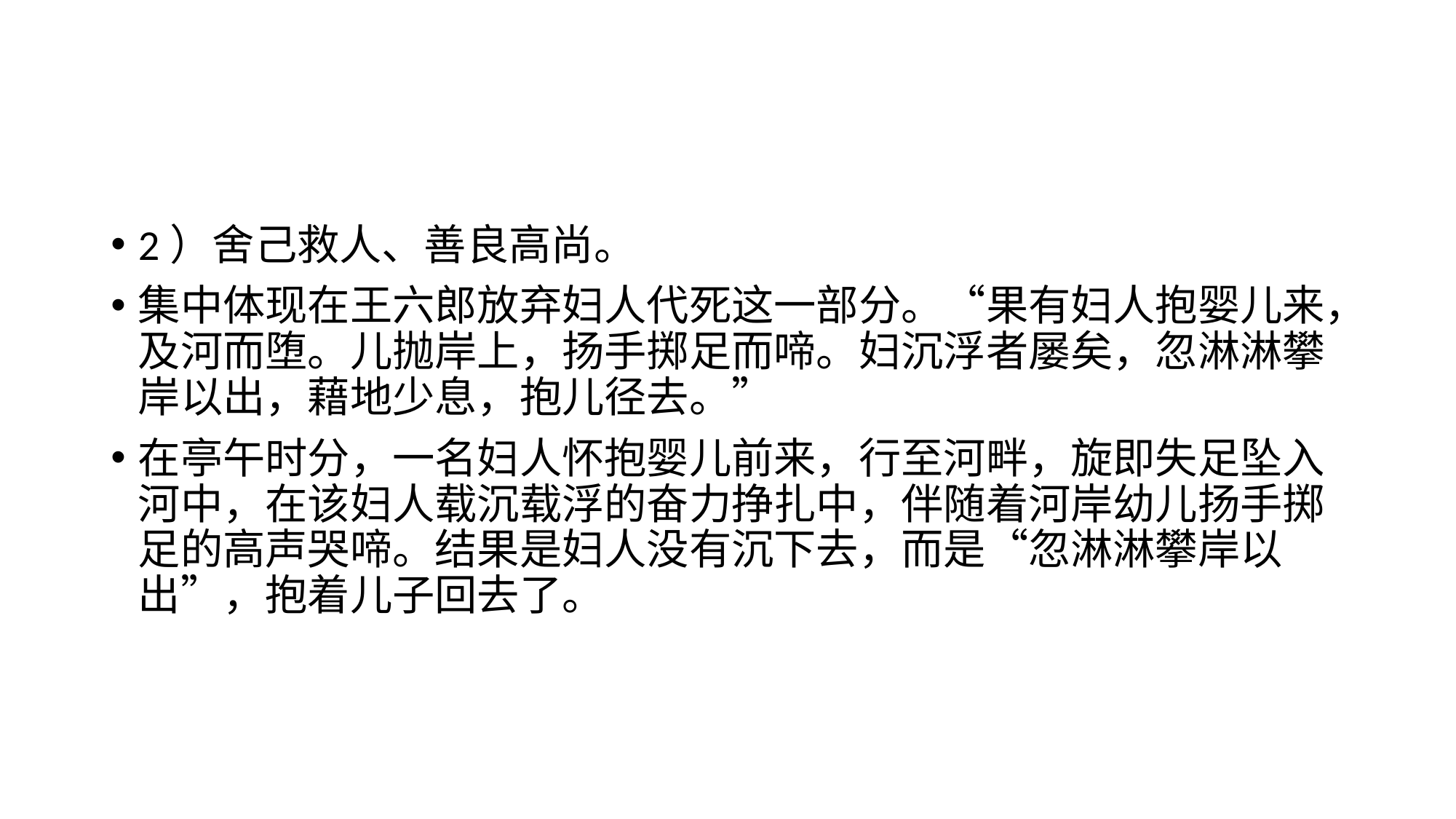

#
2）舍己救人、善良高尚。
集中体现在王六郎放弃妇人代死这一部分。“果有妇人抱婴儿来，及河而堕。儿抛岸上，扬手掷足而啼。妇沉浮者屡矣，忽淋淋攀岸以出，藉地少息，抱儿径去。”
在亭午时分，一名妇人怀抱婴儿前来，行至河畔，旋即失足坠入河中，在该妇人载沉载浮的奋力挣扎中，伴随着河岸幼儿扬手掷足的高声哭啼。结果是妇人没有沉下去，而是“忽淋淋攀岸以出”，抱着儿子回去了。